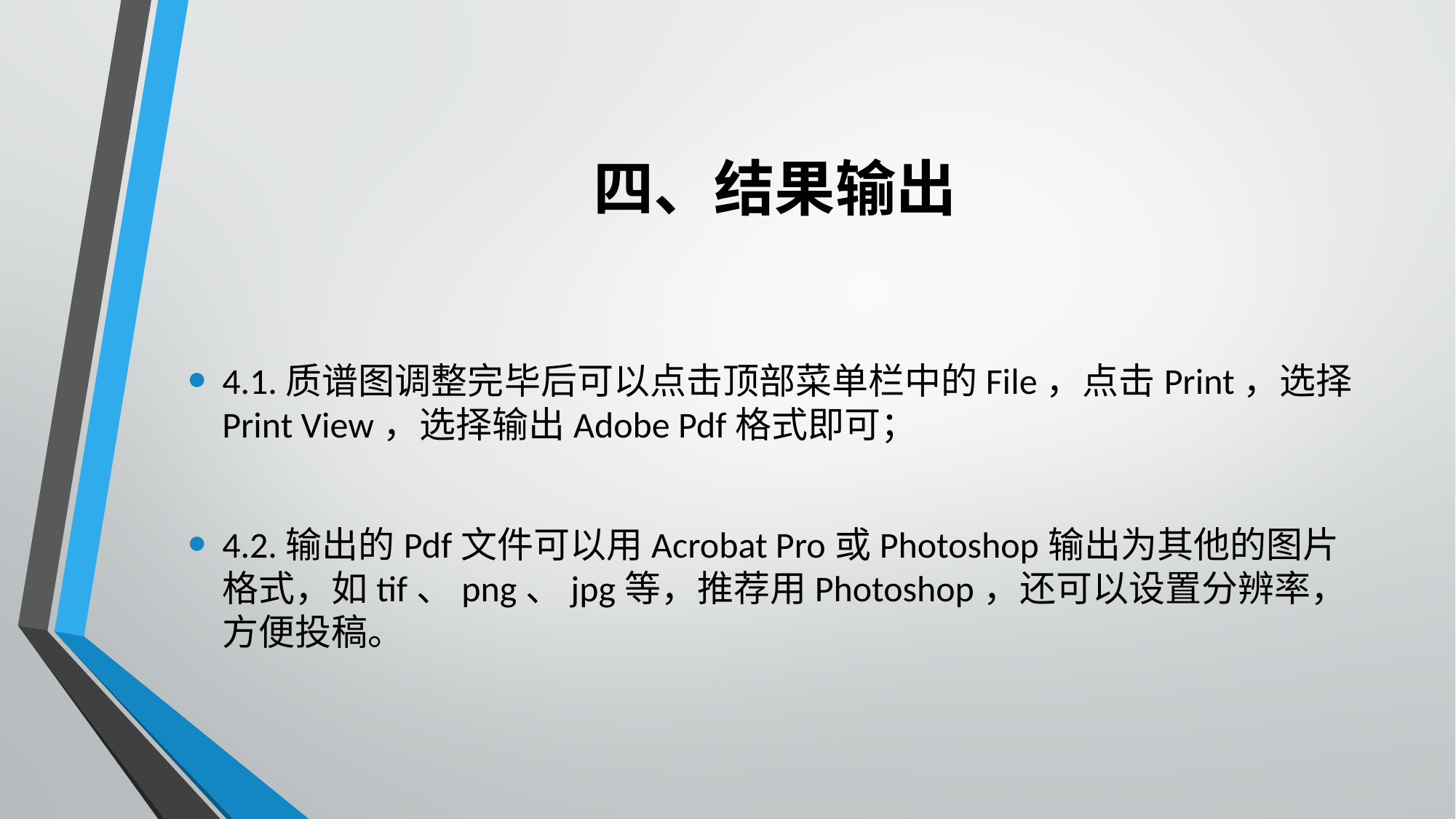

# 四、结果输出
4.1.质谱图调整完毕后可以点击顶部菜单栏中的File，点击Print，选择Print View，选择输出Adobe Pdf格式即可；

4.2.输出的Pdf文件可以用Acrobat Pro或Photoshop输出为其他的图片格式，如tif、png、jpg等，推荐用Photoshop，还可以设置分辨率，方便投稿。